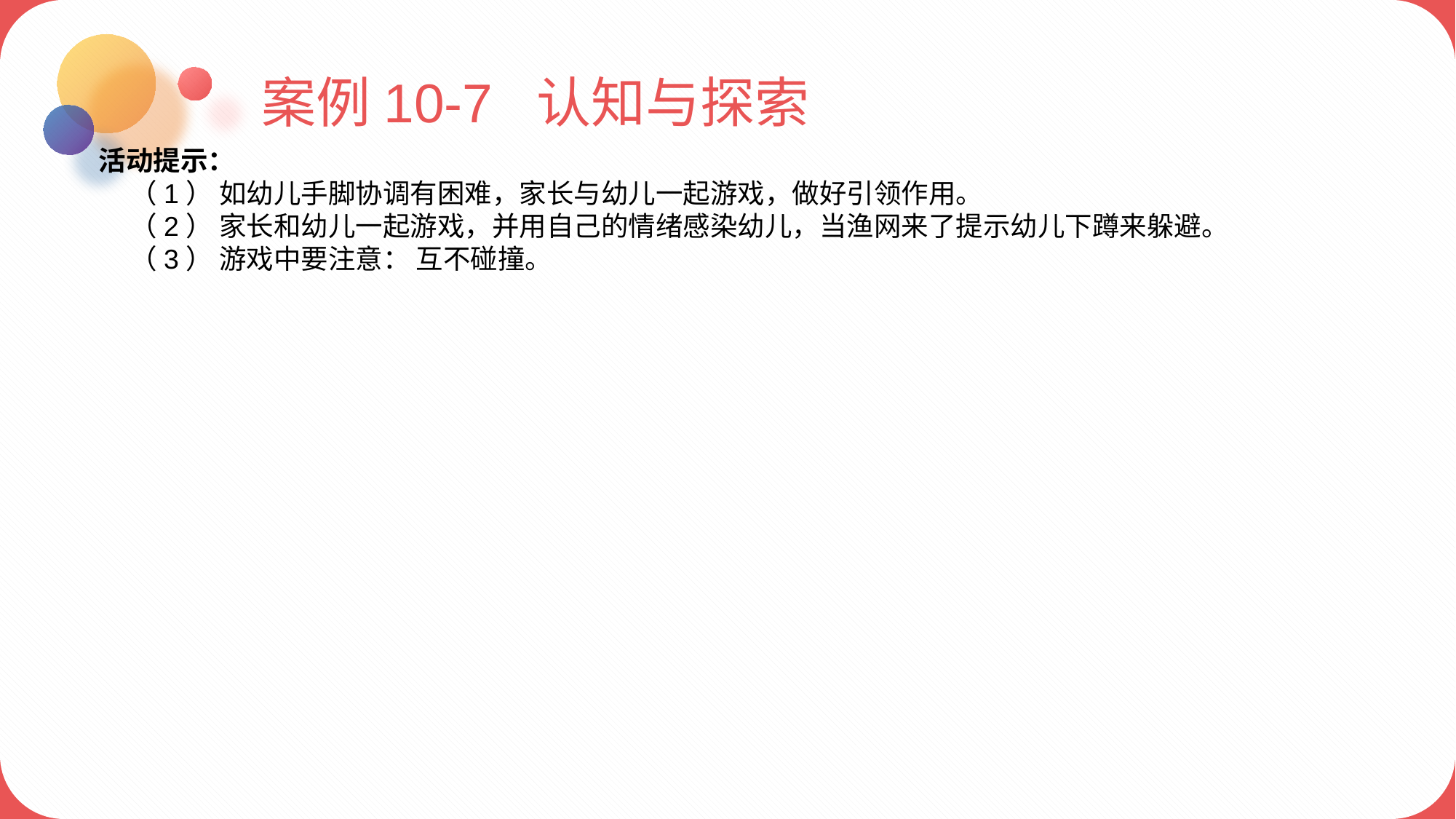

案例10-7  认知与探索
活动提示：
    （1） 如幼儿手脚协调有困难，家长与幼儿一起游戏，做好引领作用。
    （2） 家长和幼儿一起游戏，并用自己的情绪感染幼儿，当渔网来了提示幼儿下蹲来躲避。
    （3） 游戏中要注意： 互不碰撞。